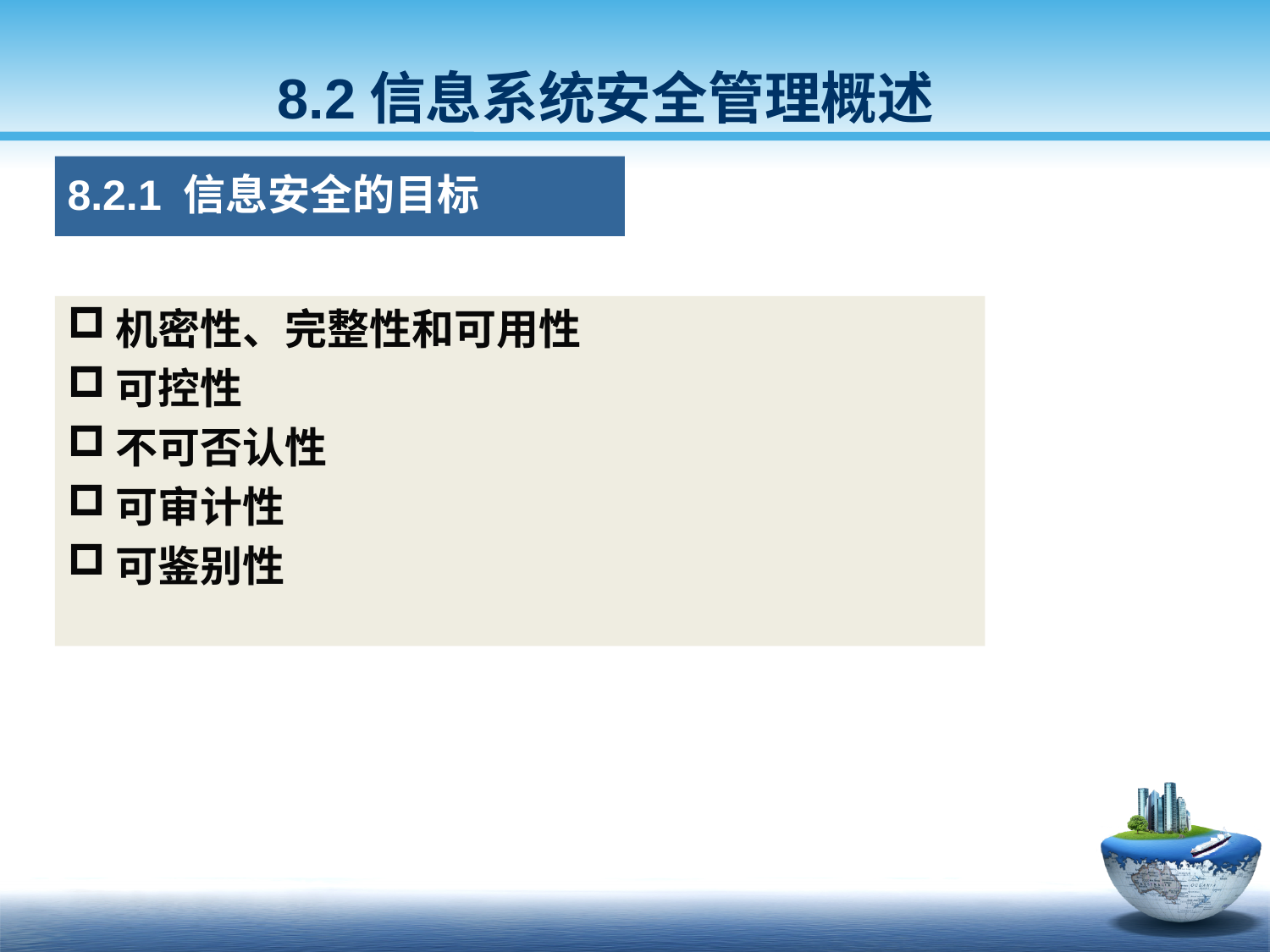

8.2信息系统安全管理概述
8.2.1 信息安全的目标
机密性、完整性和可用性
可控性
不可否认性
可审计性
可鉴别性